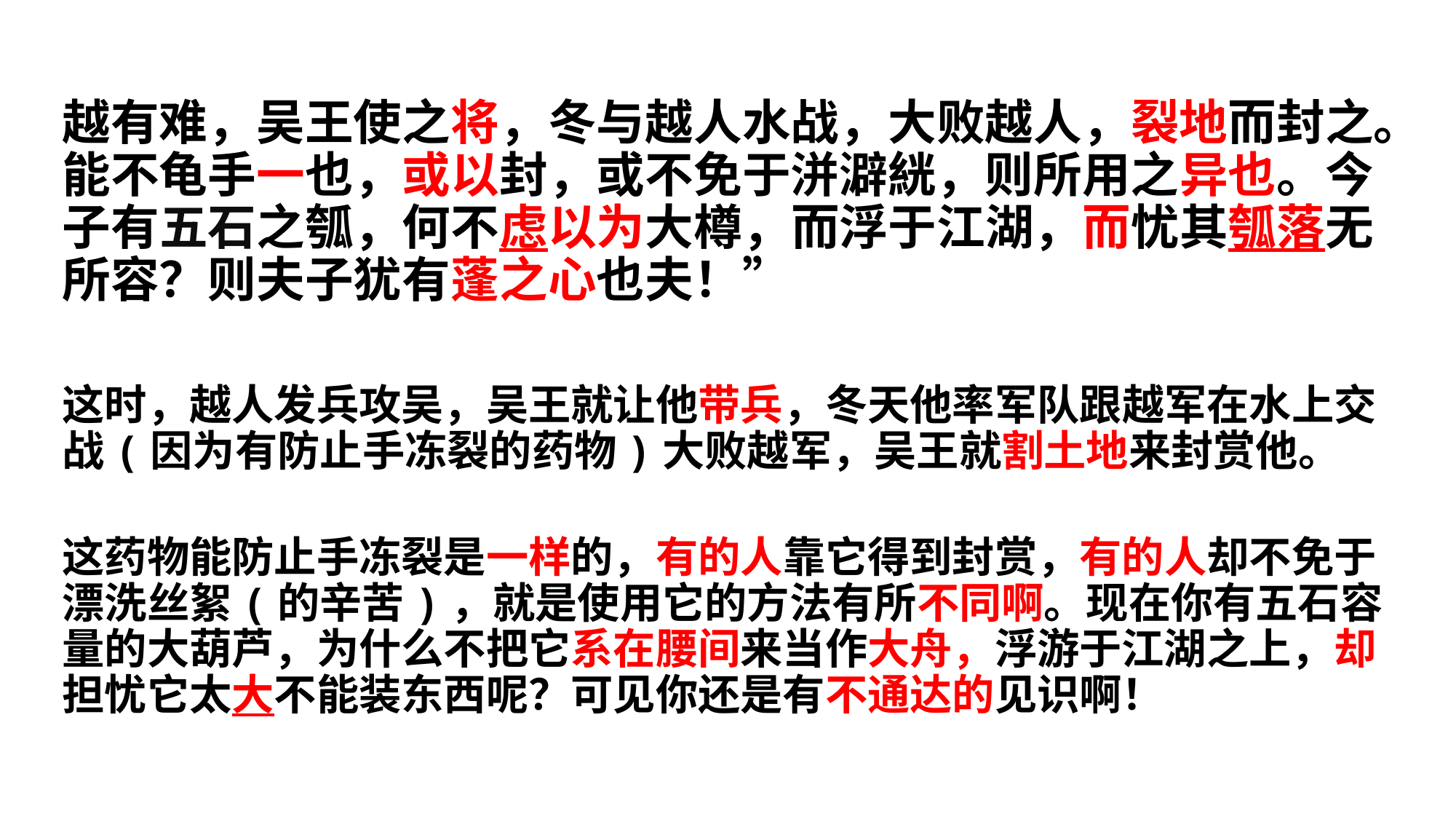

越有难，吴王使之将，冬与越人水战，大败越人，裂地而封之。能不龟手一也，或以封，或不免于洴澼絖，则所用之异也。今子有五石之瓠，何不虑以为大樽，而浮于江湖，而忧其瓠落无所容？则夫子犹有蓬之心也夫！”

这时，越人发兵攻吴，吴王就让他带兵，冬天他率军队跟越军在水上交战(因为有防止手冻裂的药物)大败越军，吴王就割土地来封赏他。
这药物能防止手冻裂是一样的，有的人靠它得到封赏，有的人却不免于漂洗丝絮(的辛苦)，就是使用它的方法有所不同啊。现在你有五石容量的大葫芦，为什么不把它系在腰间来当作大舟，浮游于江湖之上，却担忧它太大不能装东西呢？可见你还是有不通达的见识啊！